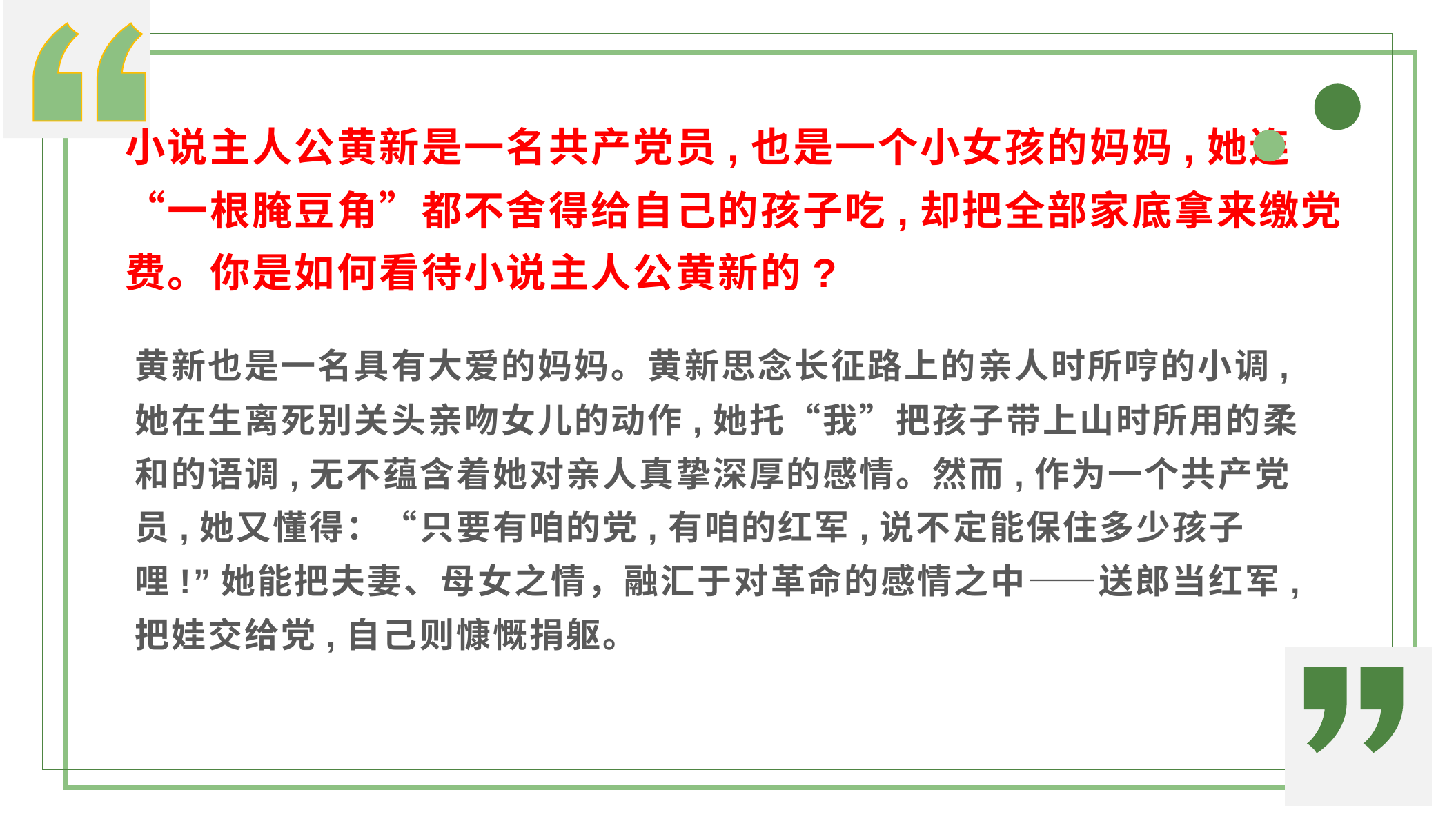

小说主人公黄新是一名共产党员,也是一个小女孩的妈妈,她连 “一根腌豆角”都不舍得给自己的孩子吃,却把全部家底拿来缴党费。你是如何看待小说主人公黄新的?

黄新也是一名具有大爱的妈妈。黄新思念长征路上的亲人时所哼的小调,她在生离死别关头亲吻女儿的动作,她托“我”把孩子带上山时所用的柔和的语调,无不蕴含着她对亲人真挚深厚的感情。然而,作为一个共产党员,她又懂得：“只要有咱的党,有咱的红军,说不定能保住多少孩子哩!”她能把夫妻、母女之情，融汇于对革命的感情之中——送郎当红军,把娃交给党,自己则慷慨捐躯。